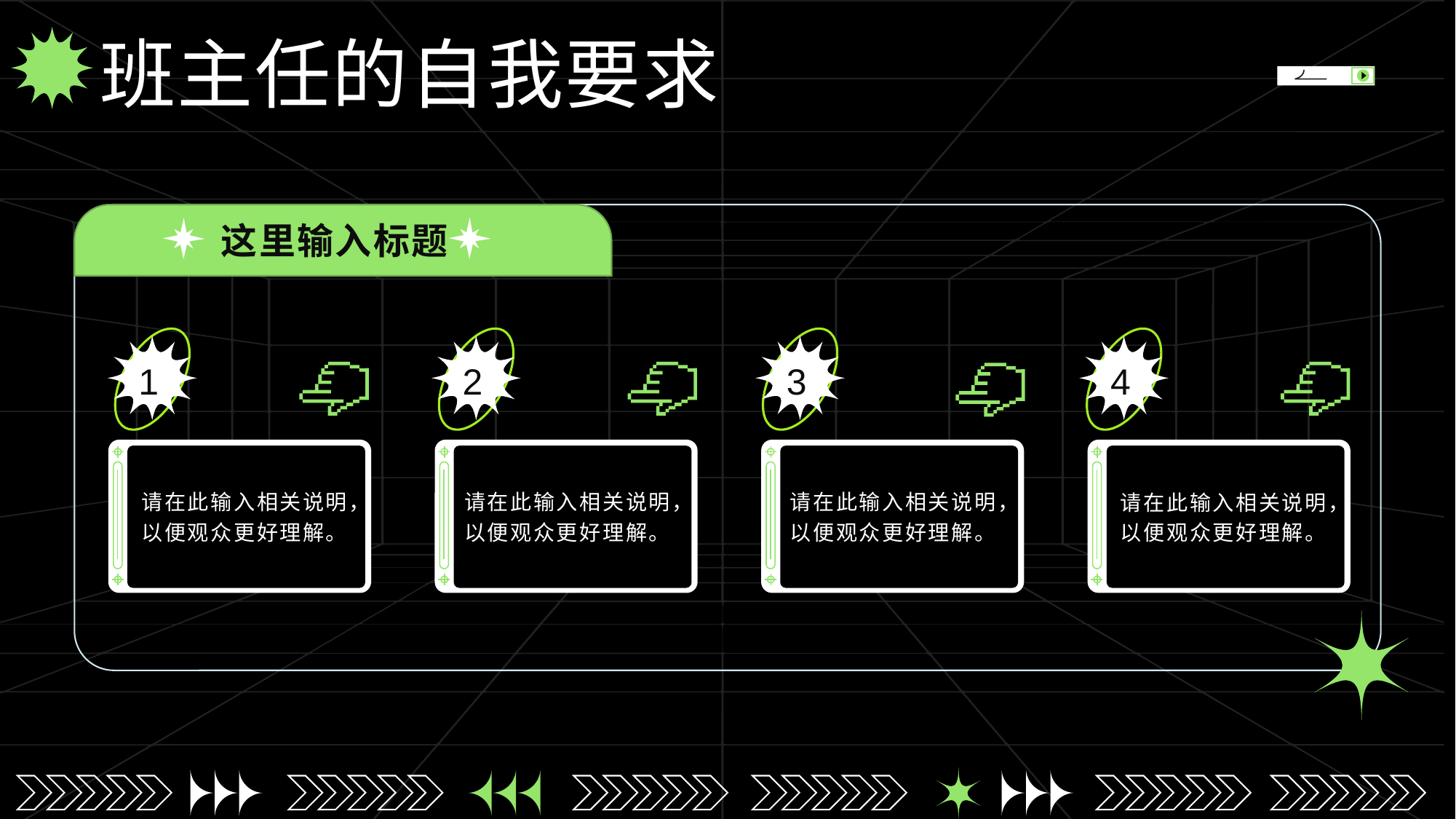

班主任的自我要求

这里输入标题

1

2

3

4

请在此输入相关说明，以便观众更好理解。

请在此输入相关说明，以便观众更好理解。

请在此输入相关说明，以便观众更好理解。

请在此输入相关说明，以便观众更好理解。